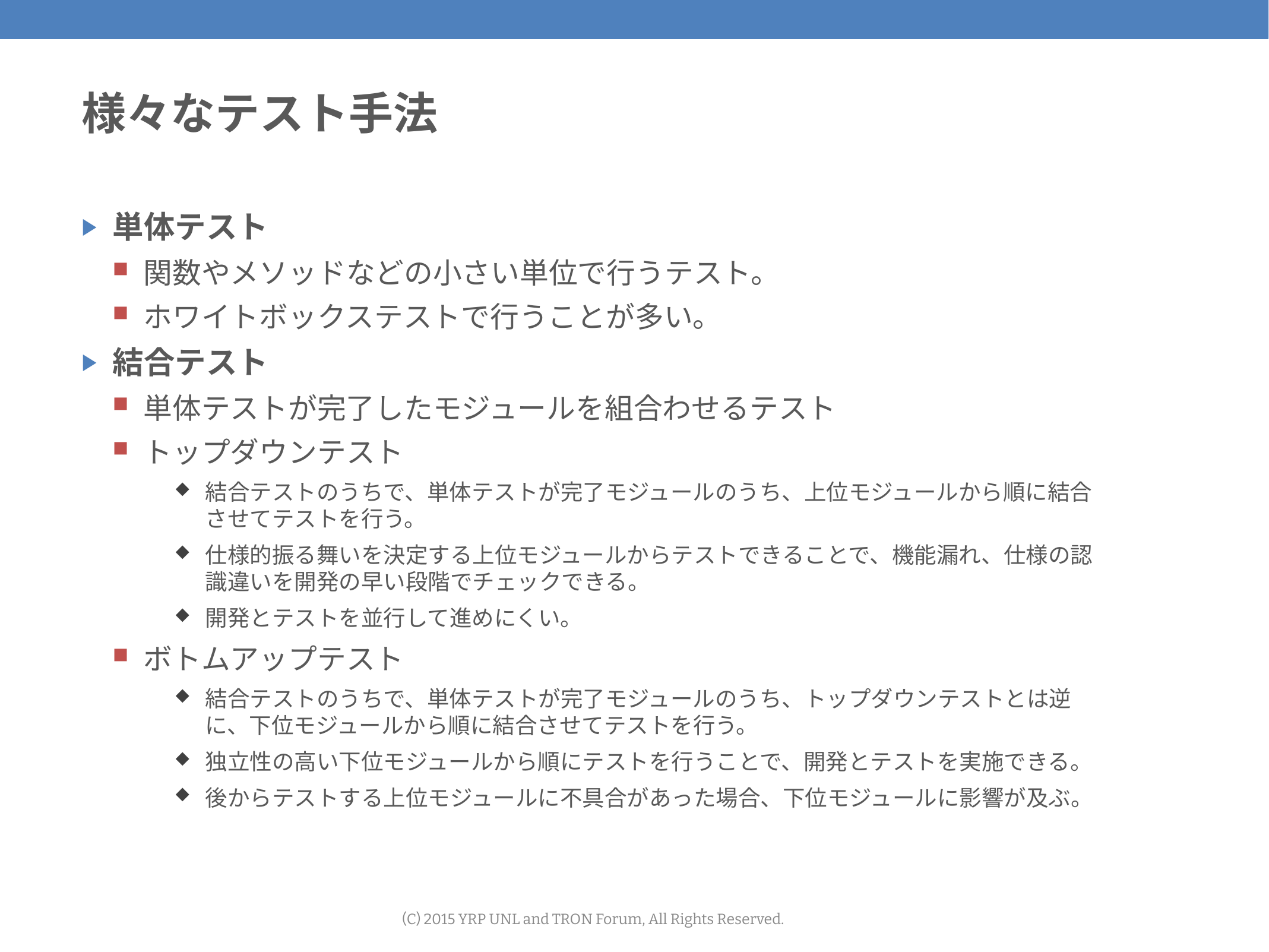

138
# 様々なテスト手法
単体テスト
関数やメソッドなどの小さい単位で行うテスト。
ホワイトボックステストで行うことが多い。
結合テスト
単体テストが完了したモジュールを組合わせるテスト
トップダウンテスト
結合テストのうちで、単体テストが完了モジュールのうち、上位モジュールから順に結合させてテストを行う。
仕様的振る舞いを決定する上位モジュールからテストできることで、機能漏れ、仕様の認識違いを開発の早い段階でチェックできる。
開発とテストを並行して進めにくい。
ボトムアップテスト
結合テストのうちで、単体テストが完了モジュールのうち、トップダウンテストとは逆に、下位モジュールから順に結合させてテストを行う。
独立性の高い下位モジュールから順にテストを行うことで、開発とテストを実施できる。
後からテストする上位モジュールに不具合があった場合、下位モジュールに影響が及ぶ。

(C) 2015 YRP UNL and TRON Forum, All Rights Reserved.